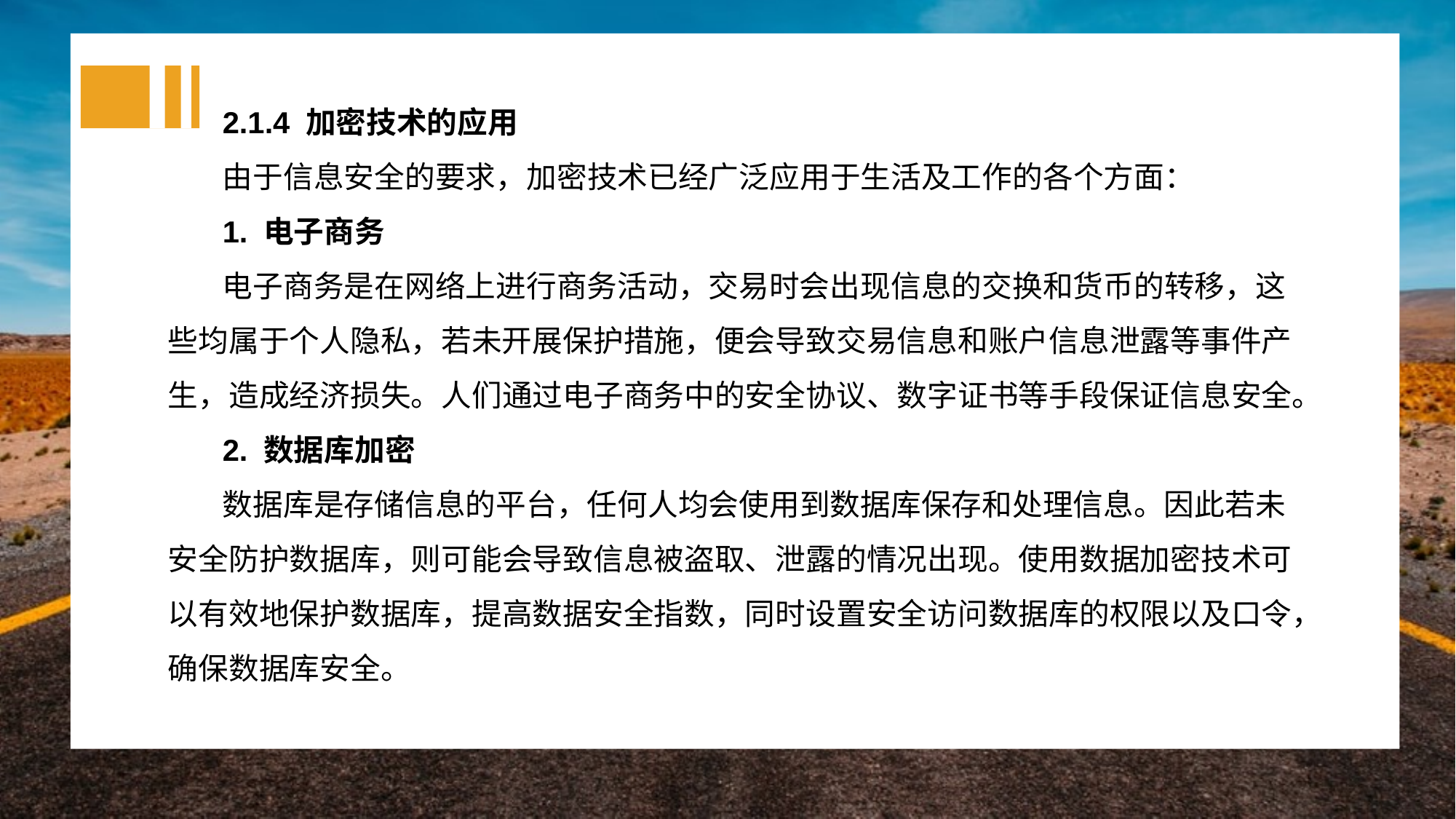

2.1.4 加密技术的应用
由于信息安全的要求，加密技术已经广泛应用于生活及工作的各个方面：
1. 电子商务
电子商务是在网络上进行商务活动，交易时会出现信息的交换和货币的转移，这些均属于个人隐私，若未开展保护措施，便会导致交易信息和账户信息泄露等事件产生，造成经济损失。人们通过电子商务中的安全协议、数字证书等手段保证信息安全。
2. 数据库加密
数据库是存储信息的平台，任何人均会使用到数据库保存和处理信息。因此若未安全防护数据库，则可能会导致信息被盗取、泄露的情况出现。使用数据加密技术可以有效地保护数据库，提高数据安全指数，同时设置安全访问数据库的权限以及口令，确保数据库安全。